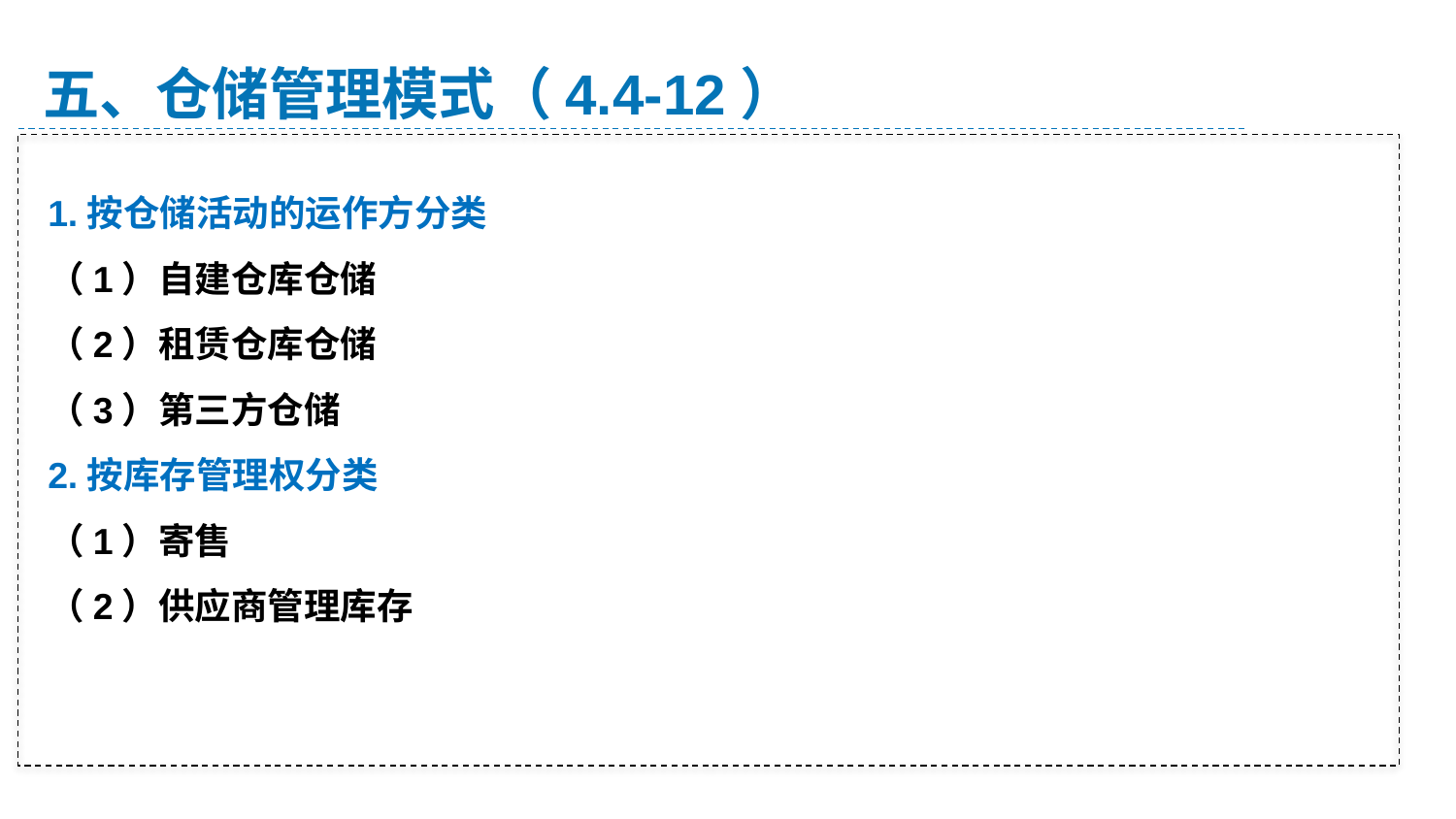

五、仓储管理模式（4.4-12）

1.按仓储活动的运作方分类
（1）自建仓库仓储
（2）租赁仓库仓储
（3）第三方仓储
2.按库存管理权分类
（1）寄售
（2）供应商管理库存